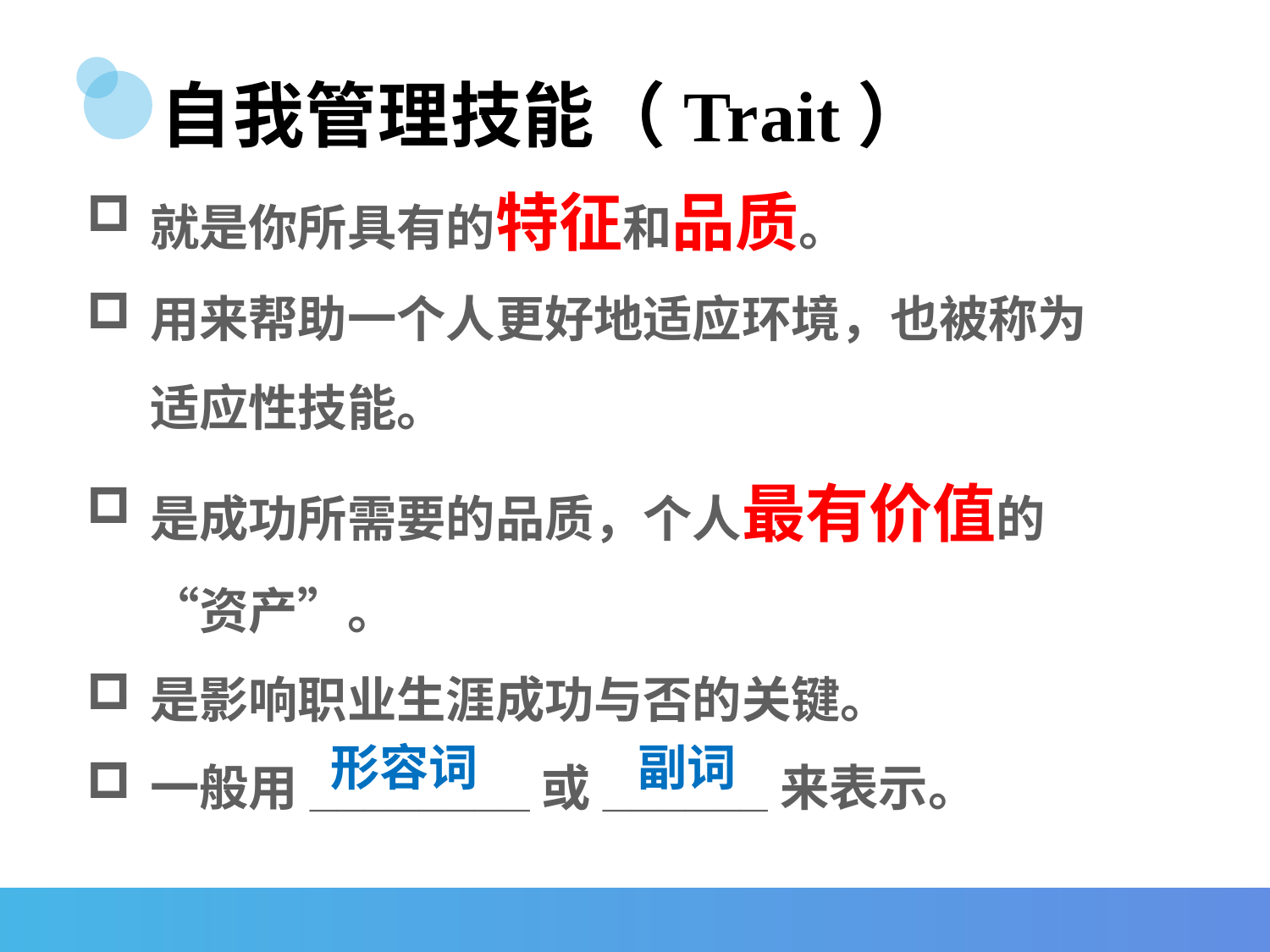

# 自我管理技能（Trait）
就是你所具有的特征和品质。
用来帮助一个人更好地适应环境，也被称为适应性技能。
是成功所需要的品质，个人最有价值的“资产”。
是影响职业生涯成功与否的关键。
一般用________或______来表示。
副词
形容词